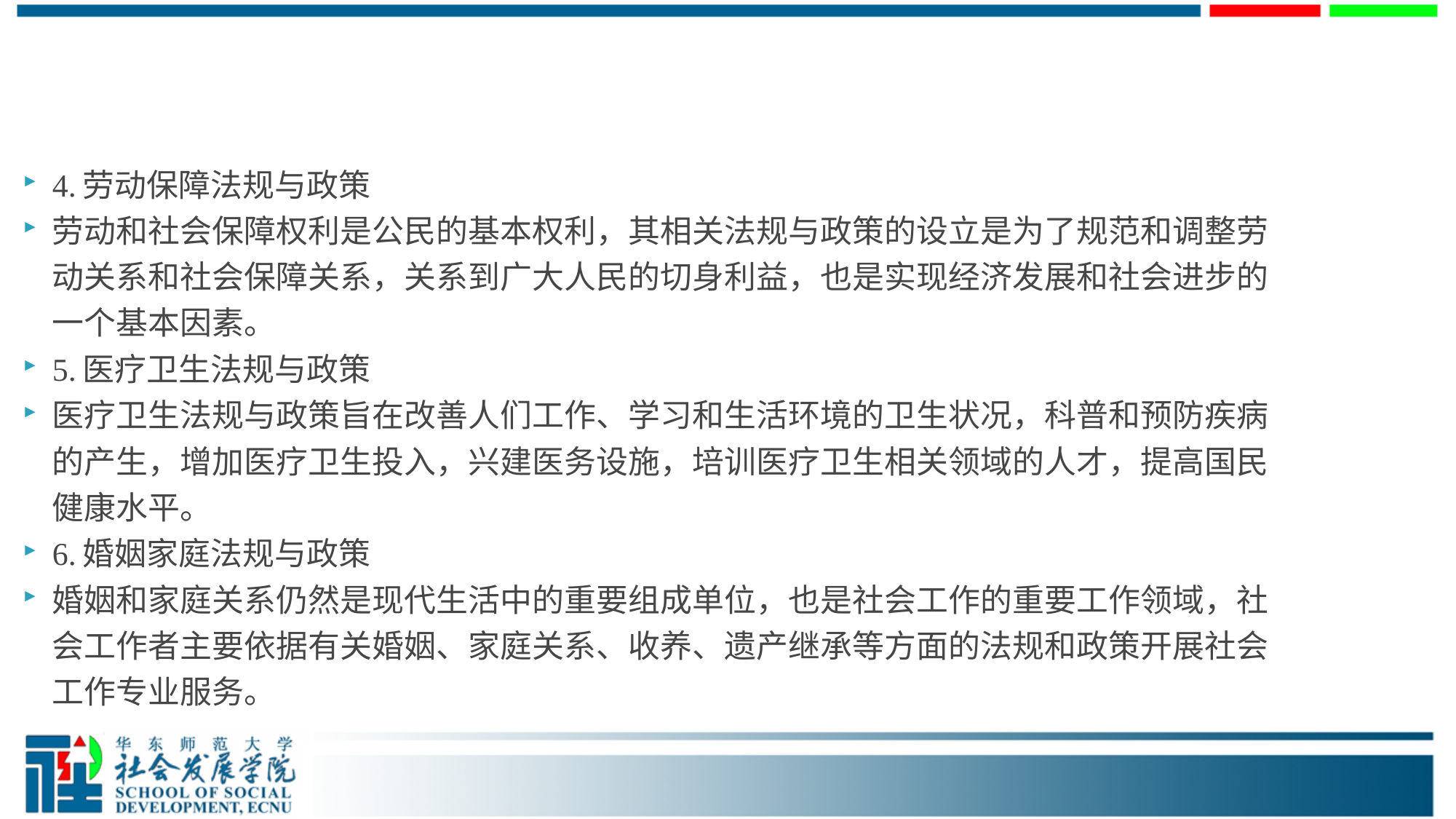

4.劳动保障法规与政策
劳动和社会保障权利是公民的基本权利，其相关法规与政策的设立是为了规范和调整劳动关系和社会保障关系，关系到广大人民的切身利益，也是实现经济发展和社会进步的一个基本因素。
5.医疗卫生法规与政策
医疗卫生法规与政策旨在改善人们工作、学习和生活环境的卫生状况，科普和预防疾病的产生，增加医疗卫生投入，兴建医务设施，培训医疗卫生相关领域的人才，提高国民健康水平。
6.婚姻家庭法规与政策
婚姻和家庭关系仍然是现代生活中的重要组成单位，也是社会工作的重要工作领域，社会工作者主要依据有关婚姻、家庭关系、收养、遗产继承等方面的法规和政策开展社会工作专业服务。